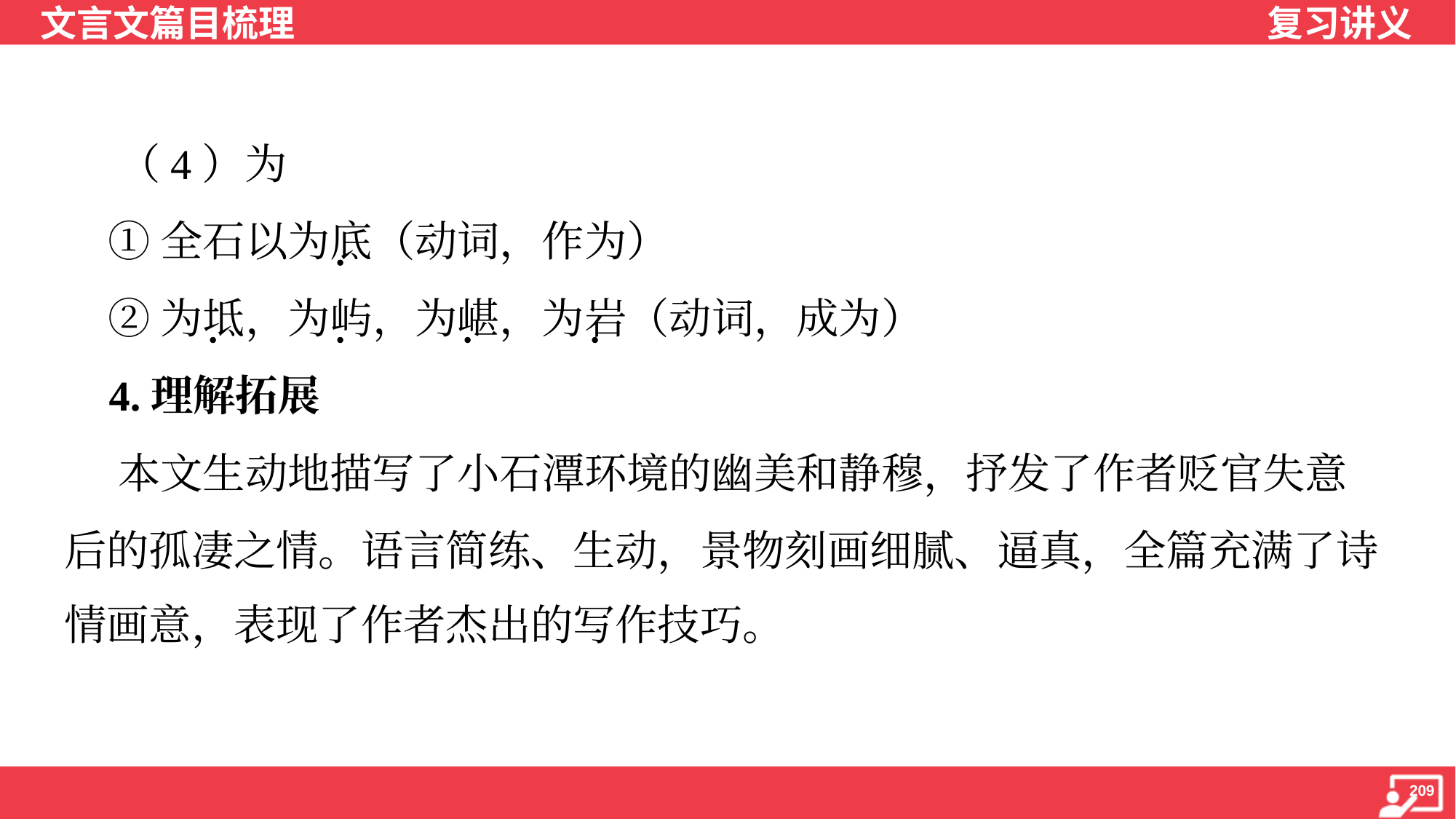

（4）为
    ①全石以为底（动词，作为）
    ②为坻，为屿，为嵁，为岩（动词，成为）
    4.理解拓展
    本文生动地描写了小石潭环境的幽美和静穆，抒发了作者贬官失意
后的孤凄之情。语言简练、生动，景物刻画细腻、逼真，全篇充满了诗
情画意，表现了作者杰出的写作技巧。